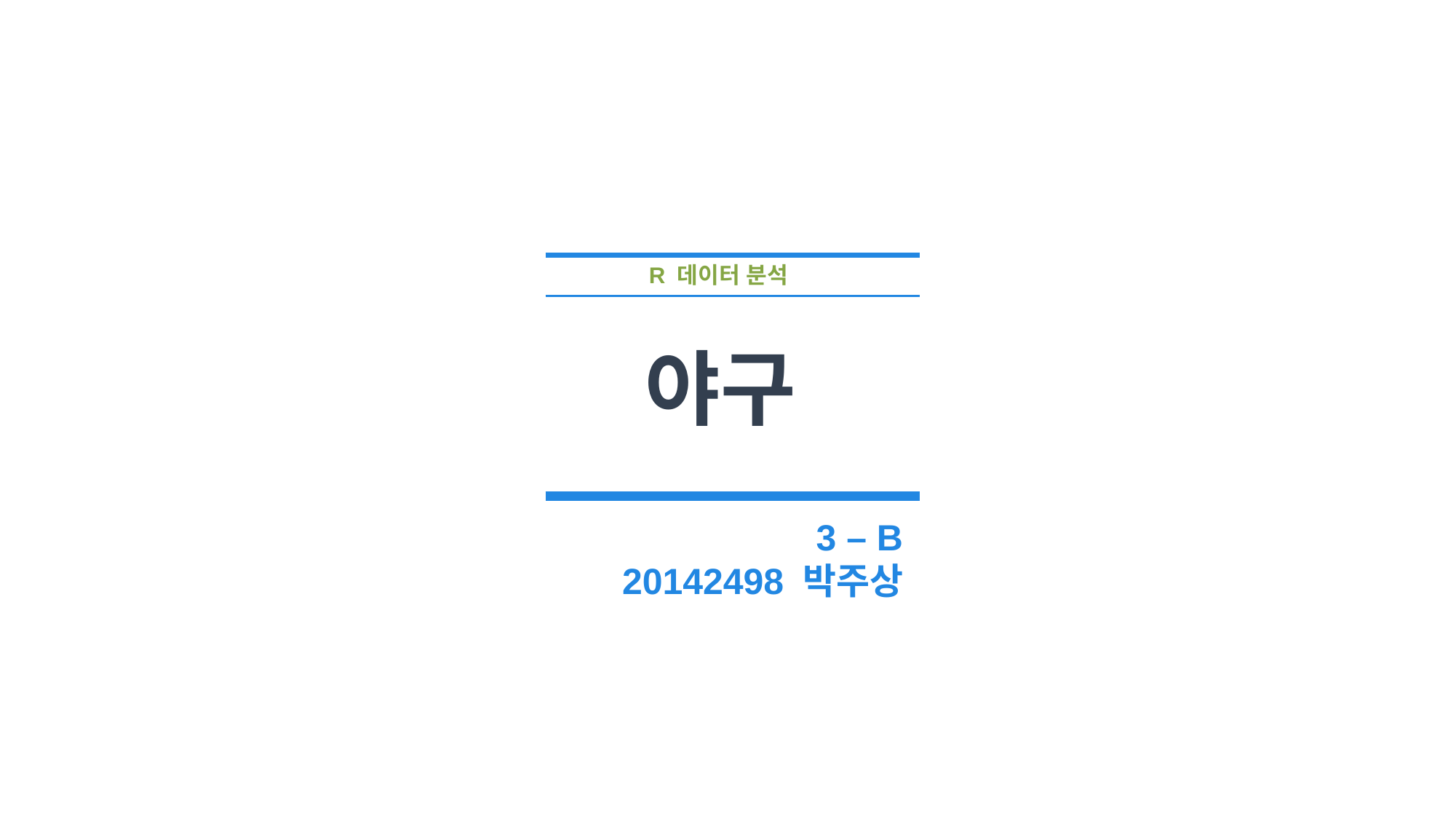

R 데이터 분석
야구

3 – B
20142498 박주상